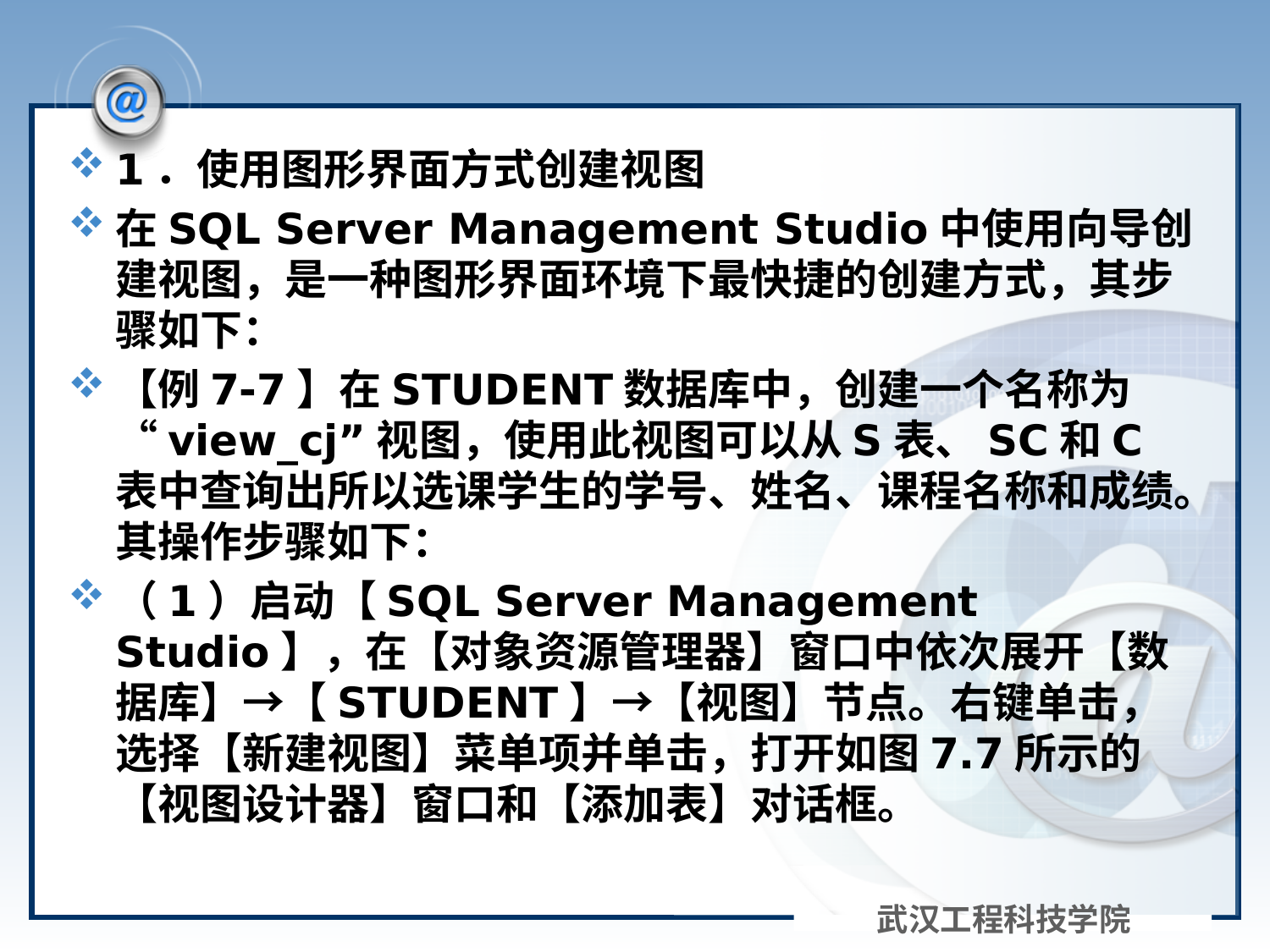

#
1．使用图形界面方式创建视图
在SQL Server Management Studio中使用向导创建视图，是一种图形界面环境下最快捷的创建方式，其步骤如下：
【例7-7】在STUDENT数据库中，创建一个名称为“view_cj”视图，使用此视图可以从S表、SC和C表中查询出所以选课学生的学号、姓名、课程名称和成绩。其操作步骤如下：
（1）启动【SQL Server Management Studio】，在【对象资源管理器】窗口中依次展开【数据库】→【STUDENT】→【视图】节点。右键单击，选择【新建视图】菜单项并单击，打开如图7.7所示的【视图设计器】窗口和【添加表】对话框。

武汉工程科技学院